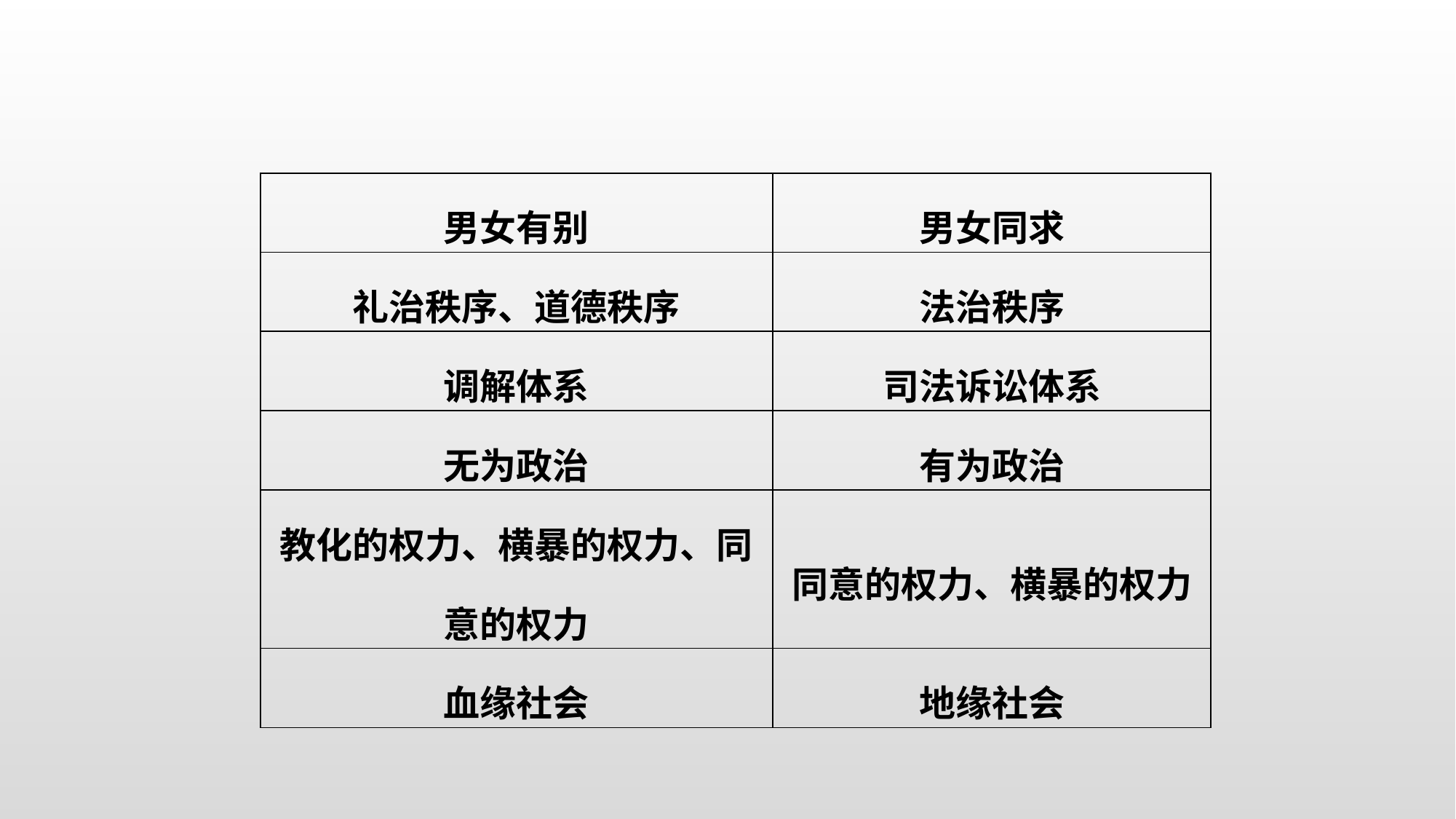

| 男女有别 | 男女同求 |
| --- | --- |
| 礼治秩序、道德秩序 | 法治秩序 |
| 调解体系 | 司法诉讼体系 |
| 无为政治 | 有为政治 |
| 教化的权力、横暴的权力、同意的权力 | 同意的权力、横暴的权力 |
| 血缘社会 | 地缘社会 |